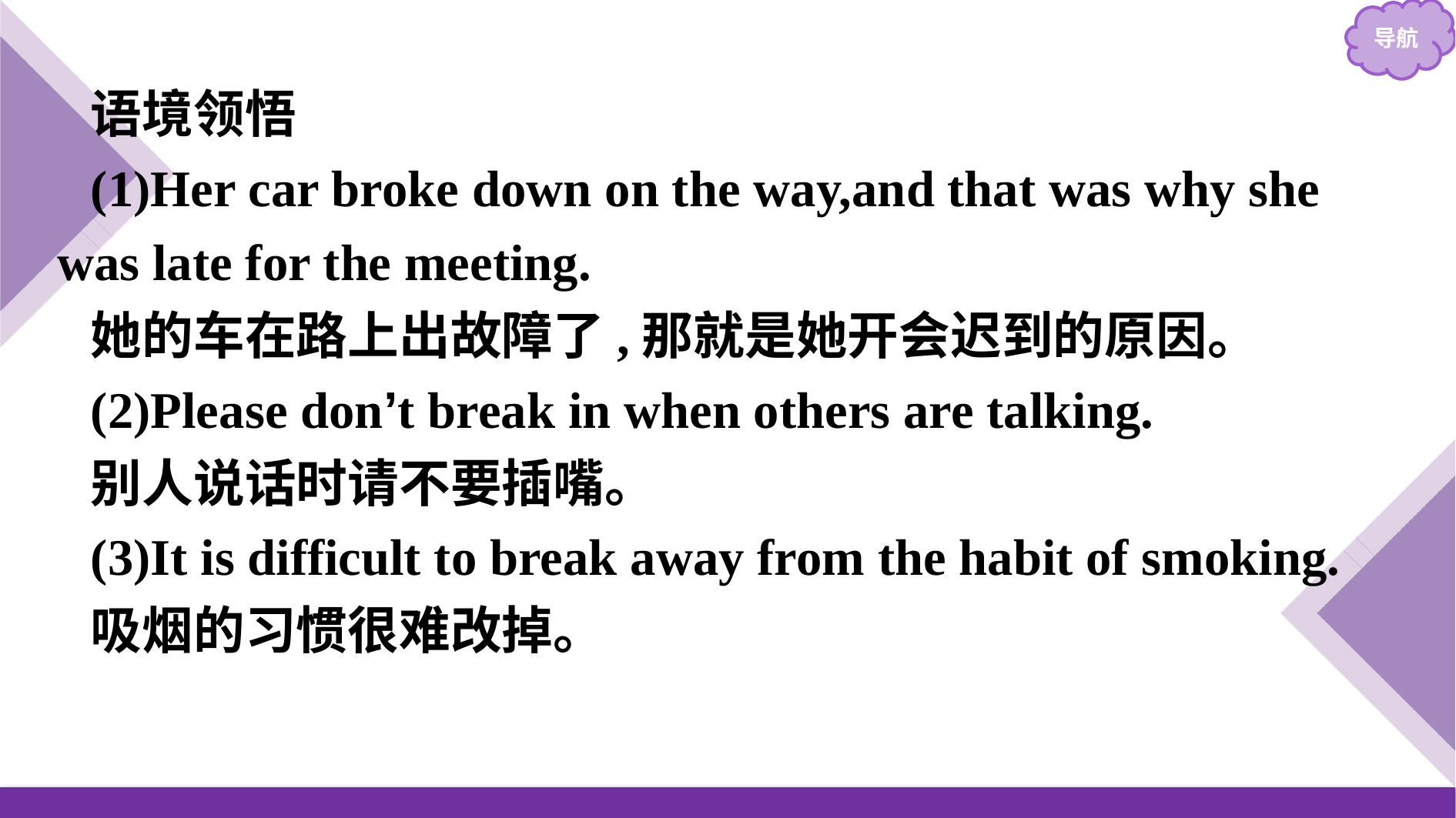

语境领悟
(1)Her car broke down on the way,and that was why she was late for the meeting.
她的车在路上出故障了,那就是她开会迟到的原因。
(2)Please don’t break in when others are talking.
别人说话时请不要插嘴。
(3)It is difficult to break away from the habit of smoking.
吸烟的习惯很难改掉。